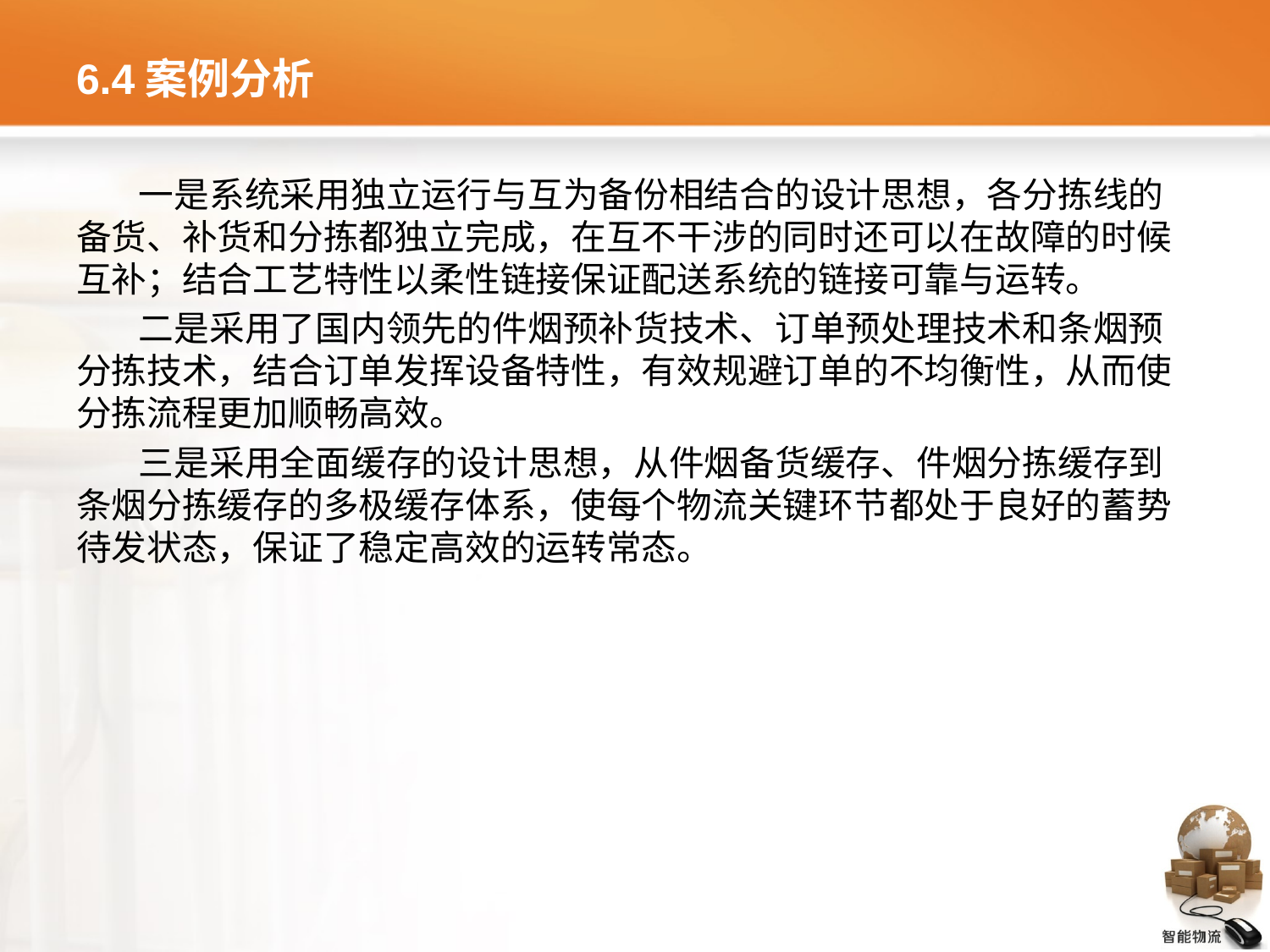

# 6.4案例分析
一是系统采用独立运行与互为备份相结合的设计思想，各分拣线的备货、补货和分拣都独立完成，在互不干涉的同时还可以在故障的时候互补；结合工艺特性以柔性链接保证配送系统的链接可靠与运转。
二是采用了国内领先的件烟预补货技术、订单预处理技术和条烟预分拣技术，结合订单发挥设备特性，有效规避订单的不均衡性，从而使分拣流程更加顺畅高效。
三是采用全面缓存的设计思想，从件烟备货缓存、件烟分拣缓存到条烟分拣缓存的多极缓存体系，使每个物流关键环节都处于良好的蓄势待发状态，保证了稳定高效的运转常态。